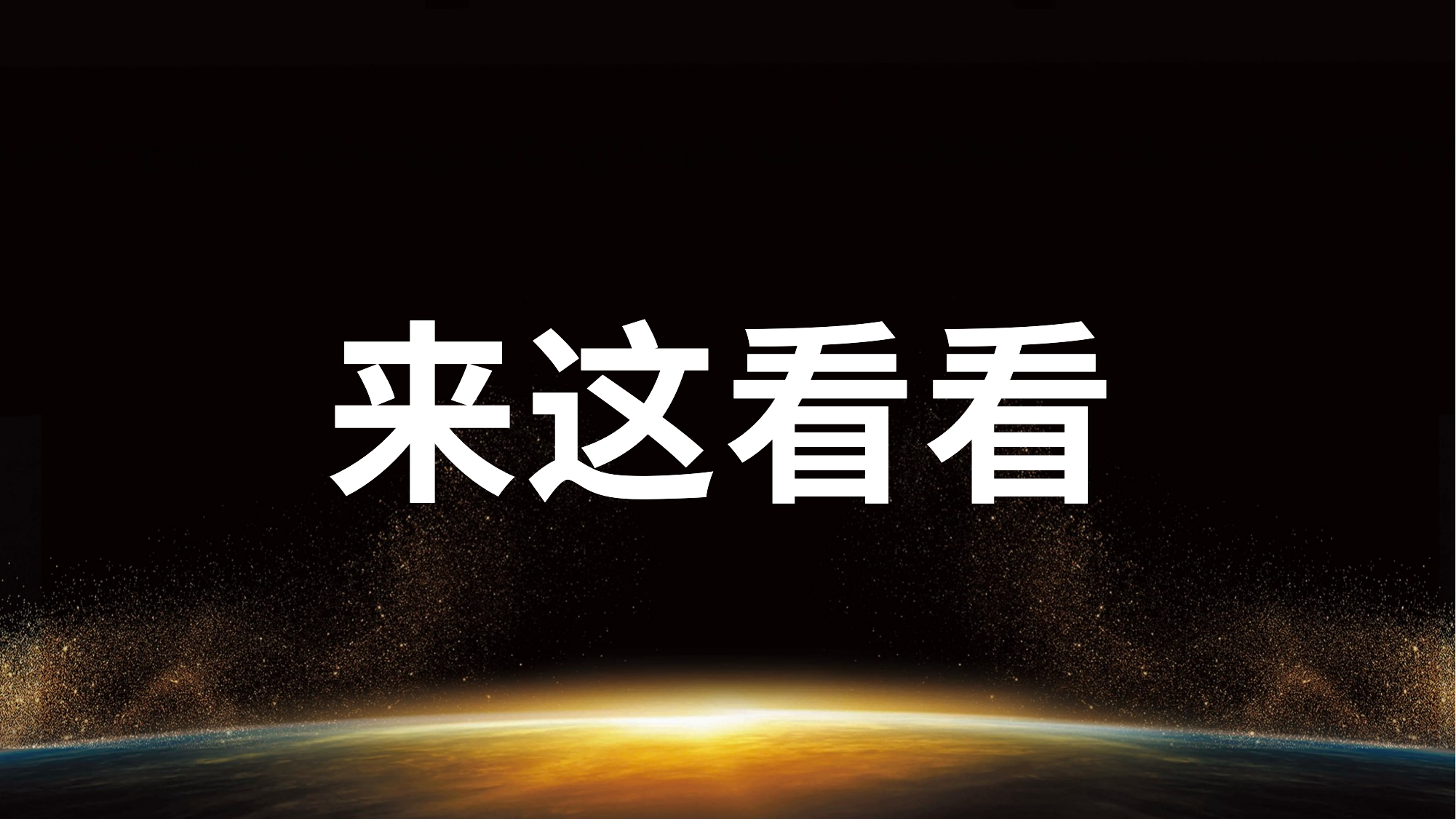

来
来
这
这
看
看
看
看